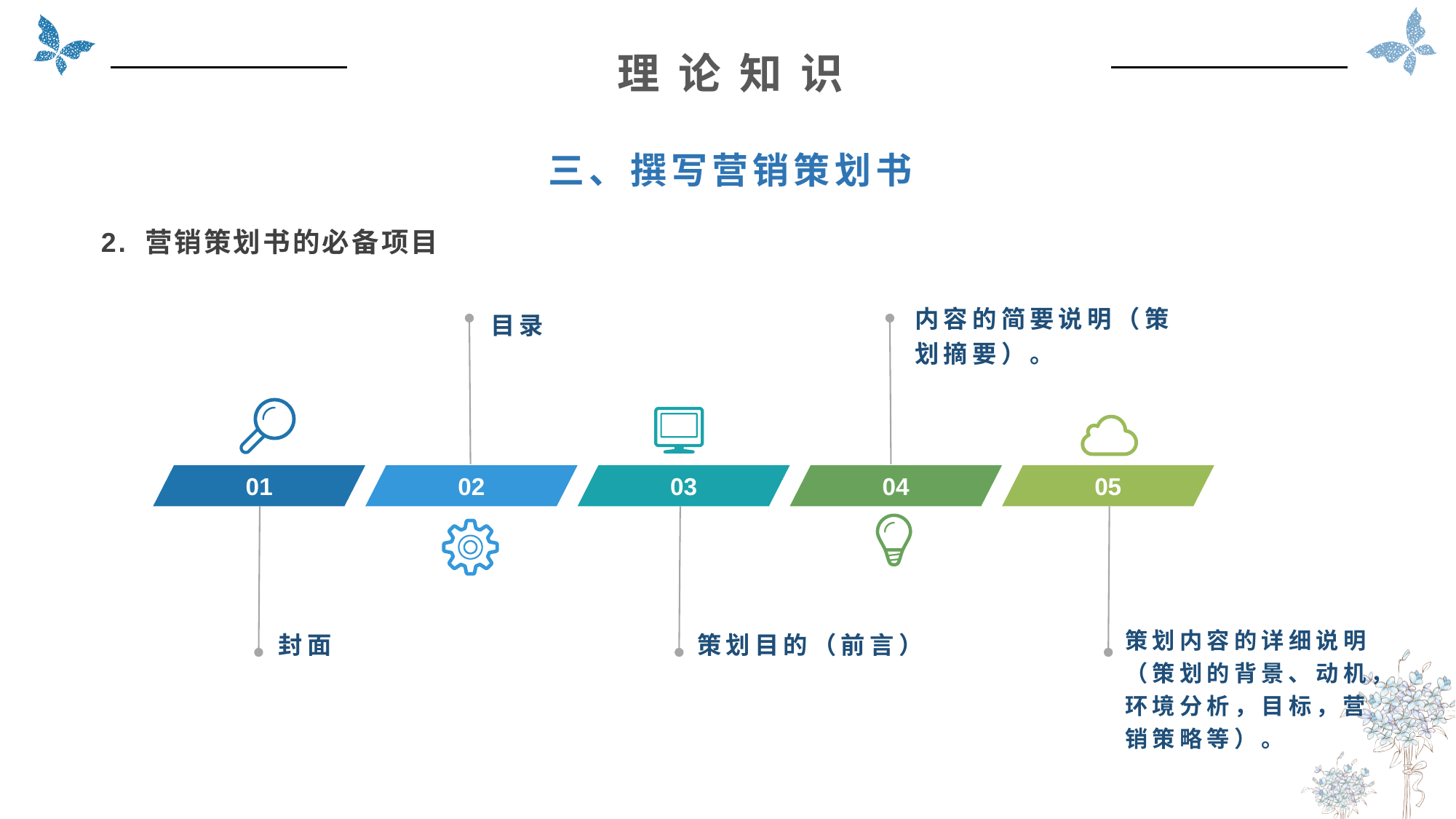

理 论 知 识
三、撰写营销策划书
2. 营销策划书的必备项目
目录
内容的简要说明（策划摘要）。

01
02
03
04
05

策划内容的详细说明（策划的背景、动机，环境分析，目标，营销策略等）。
封面
策划目的（前言）